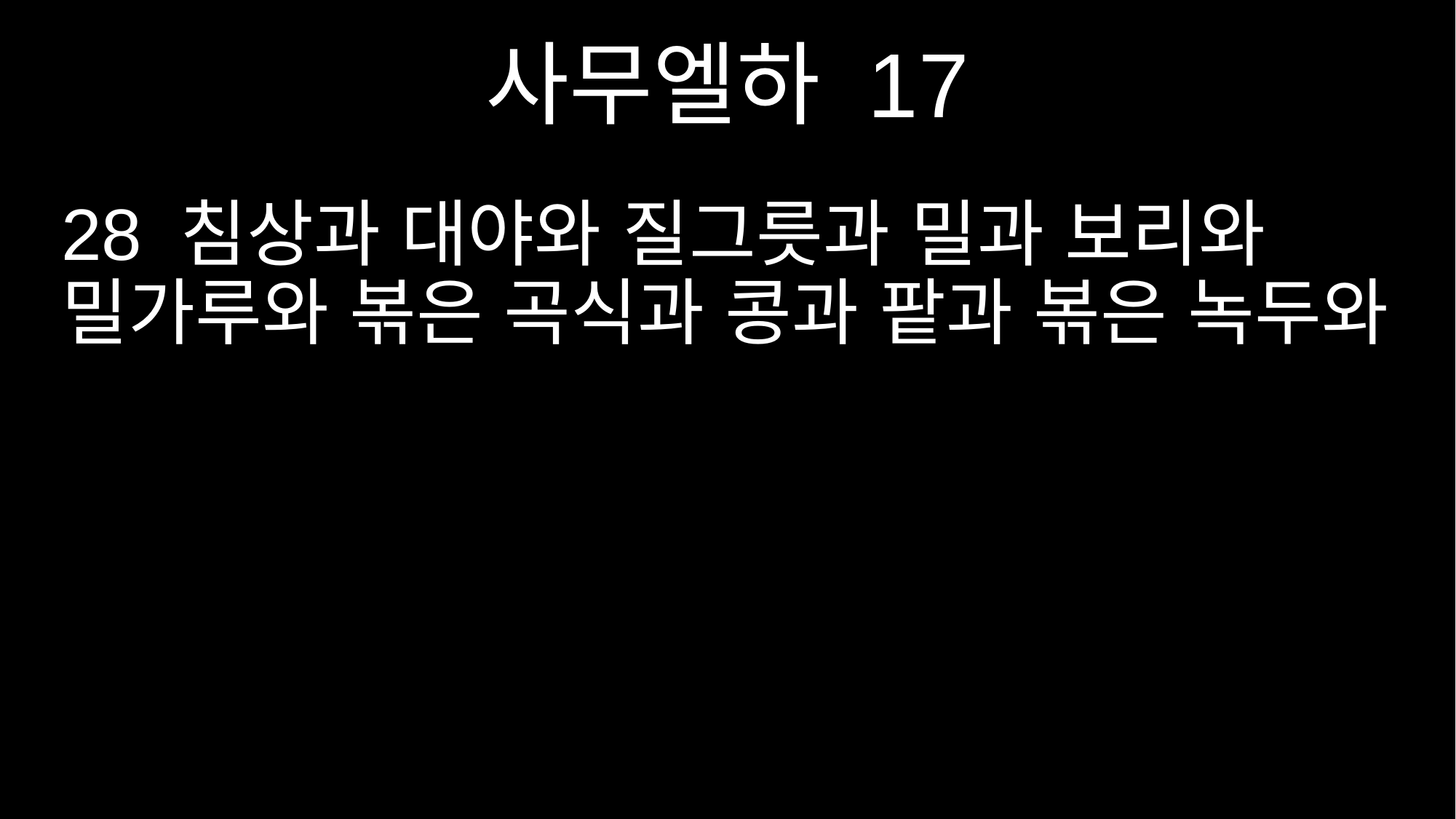

사무엘하 17
28 침상과 대야와 질그릇과 밀과 보리와 밀가루와 볶은 곡식과 콩과 팥과 볶은 녹두와